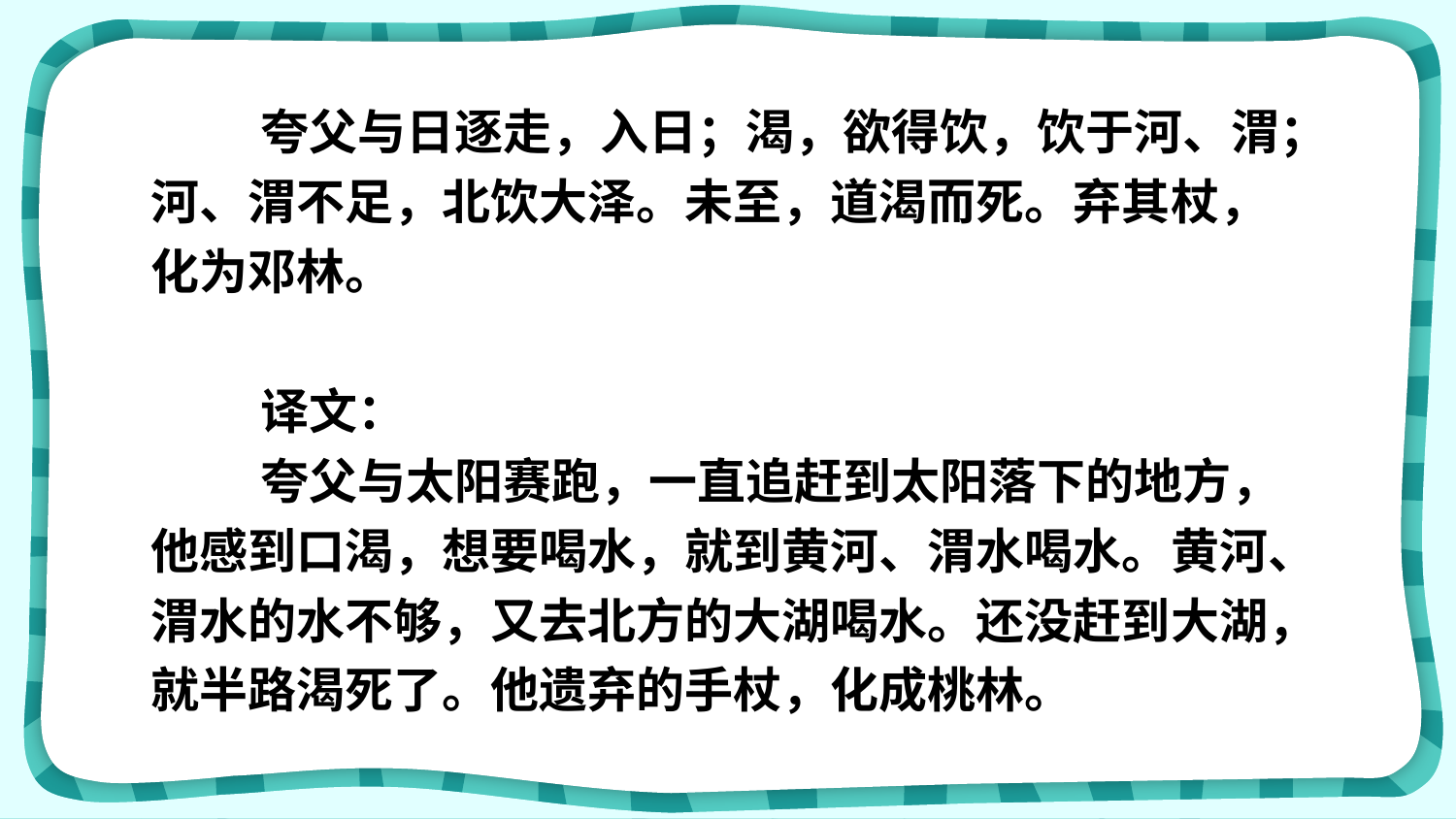

夸父与日逐走，入日；渴，欲得饮，饮于河、渭；河、渭不足，北饮大泽。未至，道渴而死。弃其杖，化为邓林。

译文：
夸父与太阳赛跑，一直追赶到太阳落下的地方， 他感到口渴，想要喝水，就到黄河、渭水喝水。黄河、渭水的水不够，又去北方的大湖喝水。还没赶到大湖，就半路渴死了。他遗弃的手杖，化成桃林。